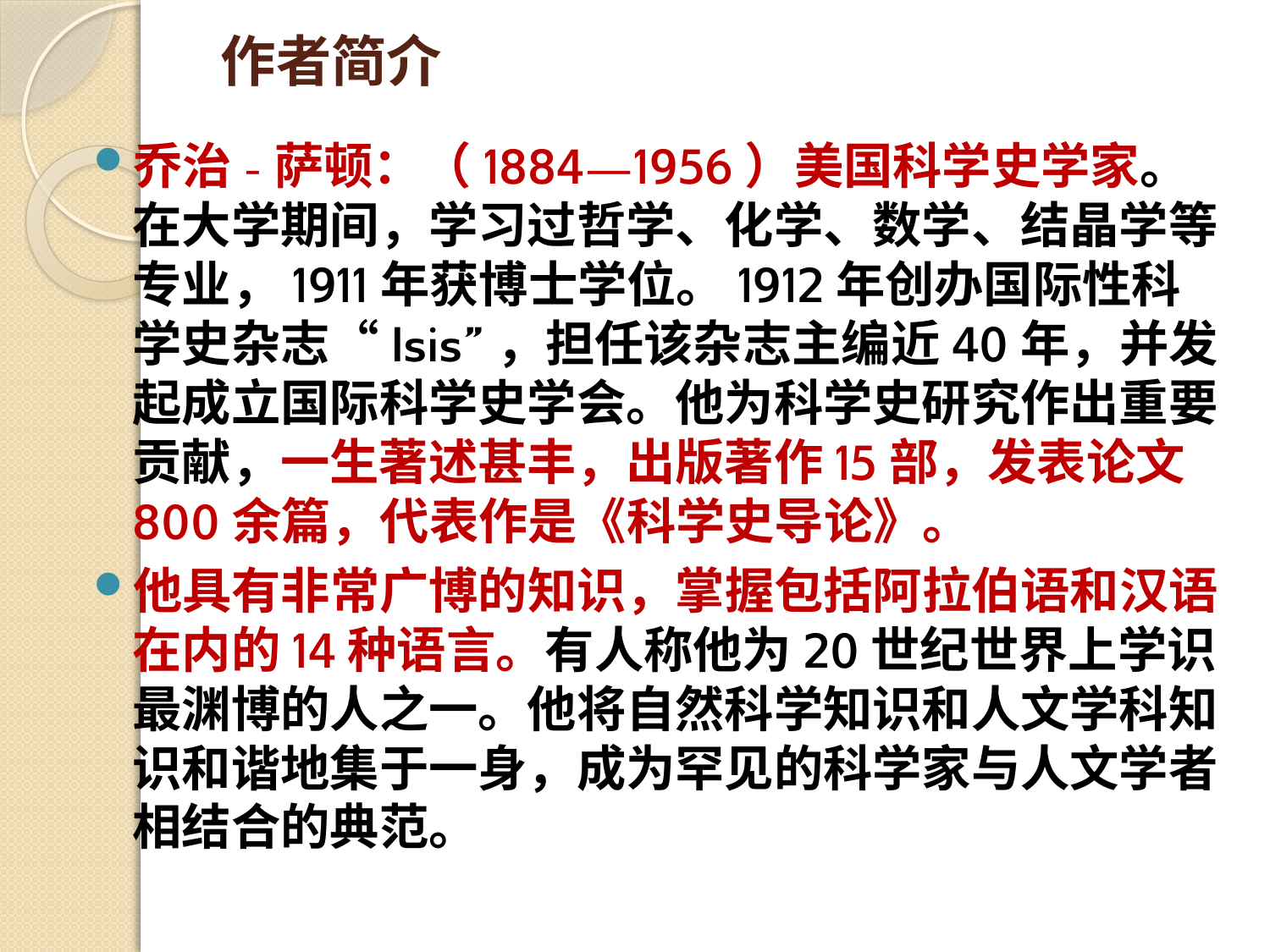

# 作者简介
乔治-萨顿：（1884—1956）美国科学史学家。在大学期间，学习过哲学、化学、数学、结晶学等专业，1911年获博士学位。1912年创办国际性科学史杂志“Isis”，担任该杂志主编近40年，并发起成立国际科学史学会。他为科学史研究作出重要贡献，一生著述甚丰，出版著作15部，发表论文800余篇，代表作是《科学史导论》。
他具有非常广博的知识，掌握包括阿拉伯语和汉语在内的14种语言。有人称他为20世纪世界上学识最渊博的人之一。他将自然科学知识和人文学科知识和谐地集于一身，成为罕见的科学家与人文学者相结合的典范。